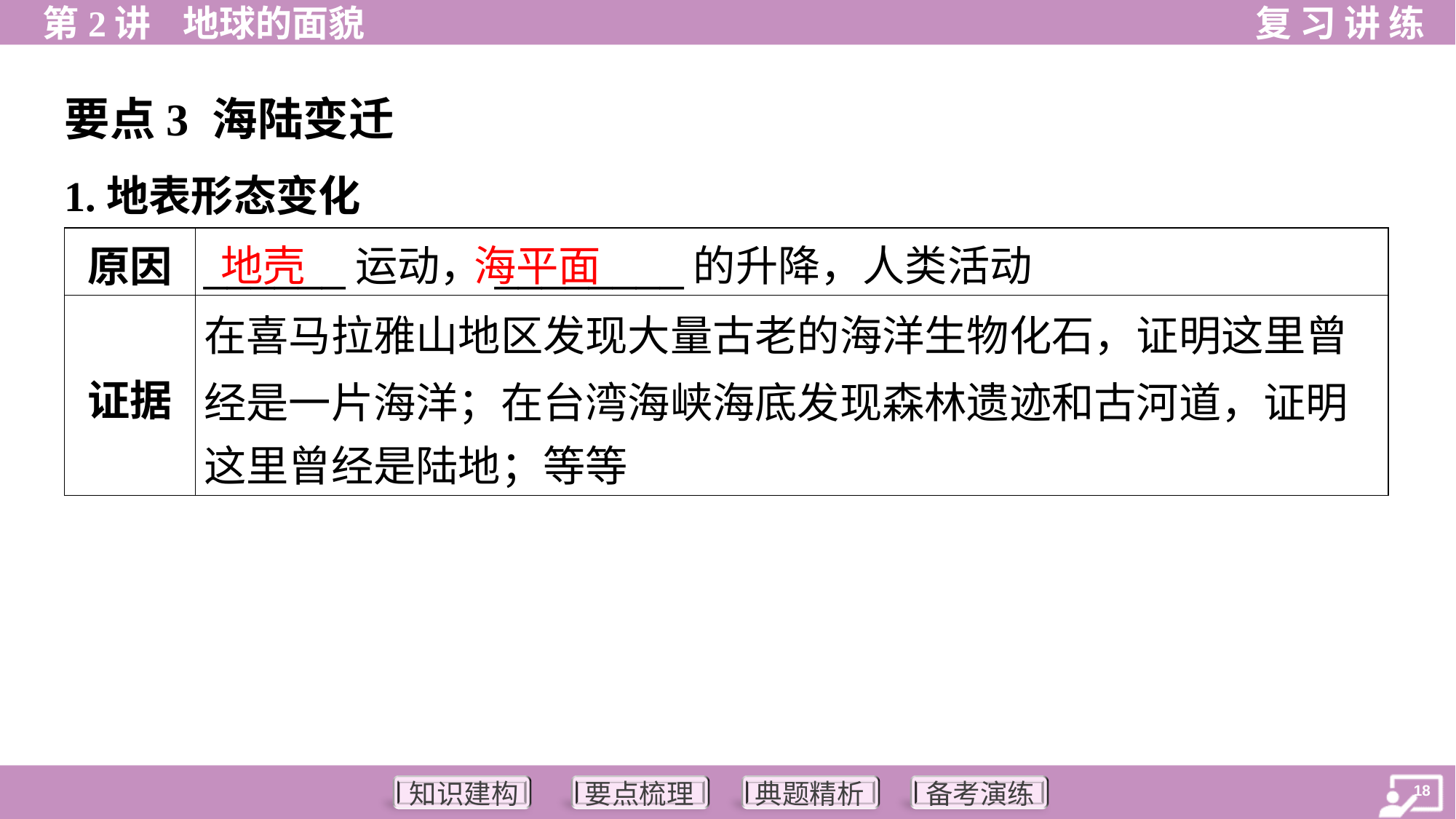

要点3 海陆变迁
1.地表形态变化
地壳
海平面
| 原因 | \_\_\_\_\_\_运动，\_\_\_\_\_\_\_\_的升降，人类活动 |
| --- | --- |
| 证据 | 在喜马拉雅山地区发现大量古老的海洋生物化石，证明这里曾 经是一片海洋；在台湾海峡海底发现森林遗迹和古河道，证明 这里曾经是陆地；等等 |